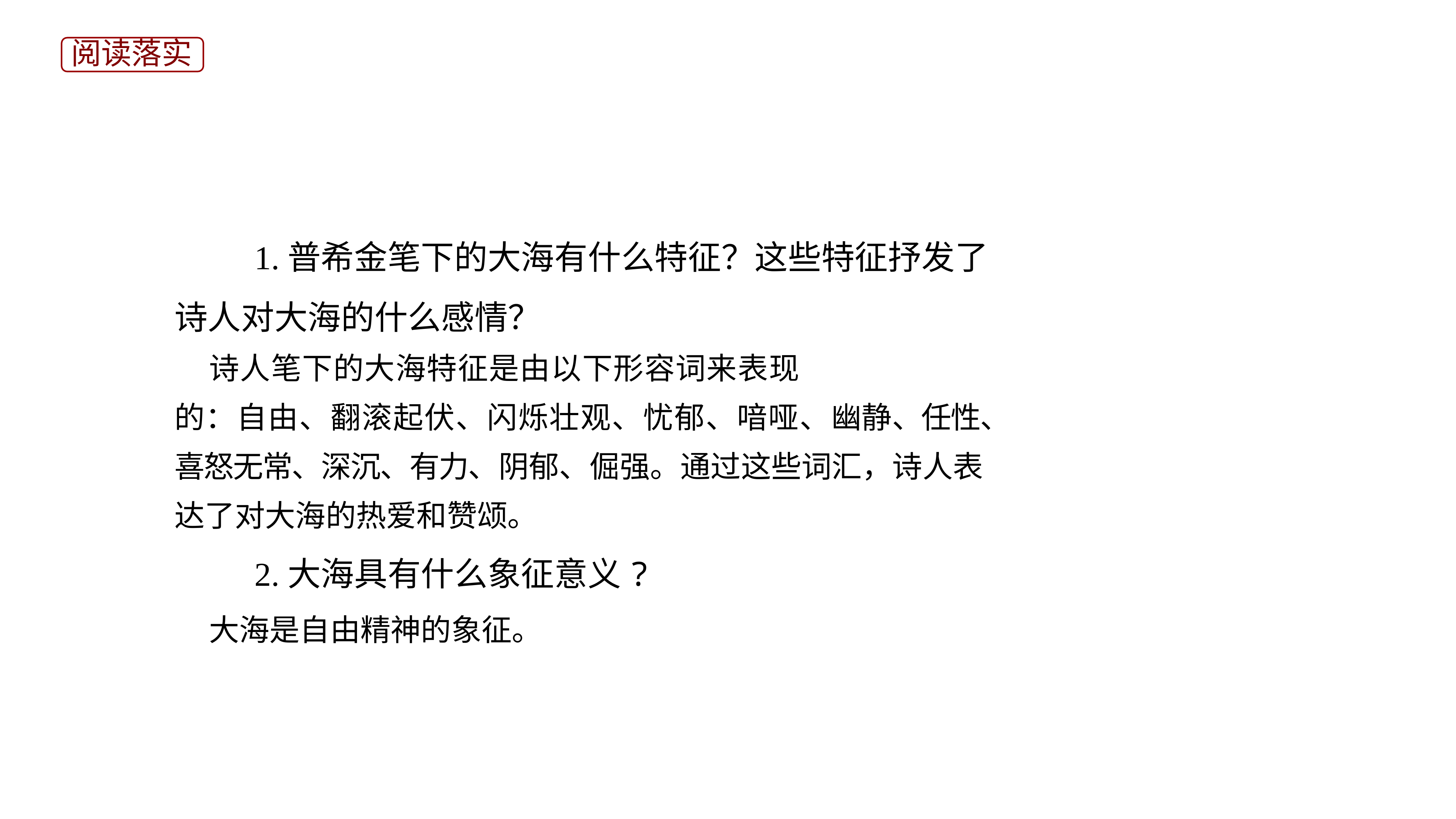

阅读落实

01
    1.普希金笔下的大海有什么特征？这些特征抒发了诗人对大海的什么感情？
    诗人笔下的大海特征是由以下形容词来表现
的：自由、翻滚起伏、闪烁壮观、忧郁、喑哑、幽静、任性、喜怒无常、深沉、有力、阴郁、倔强。通过这些词汇，诗人表达了对大海的热爱和赞颂。
    2.大海具有什么象征意义?
    大海是自由精神的象征。